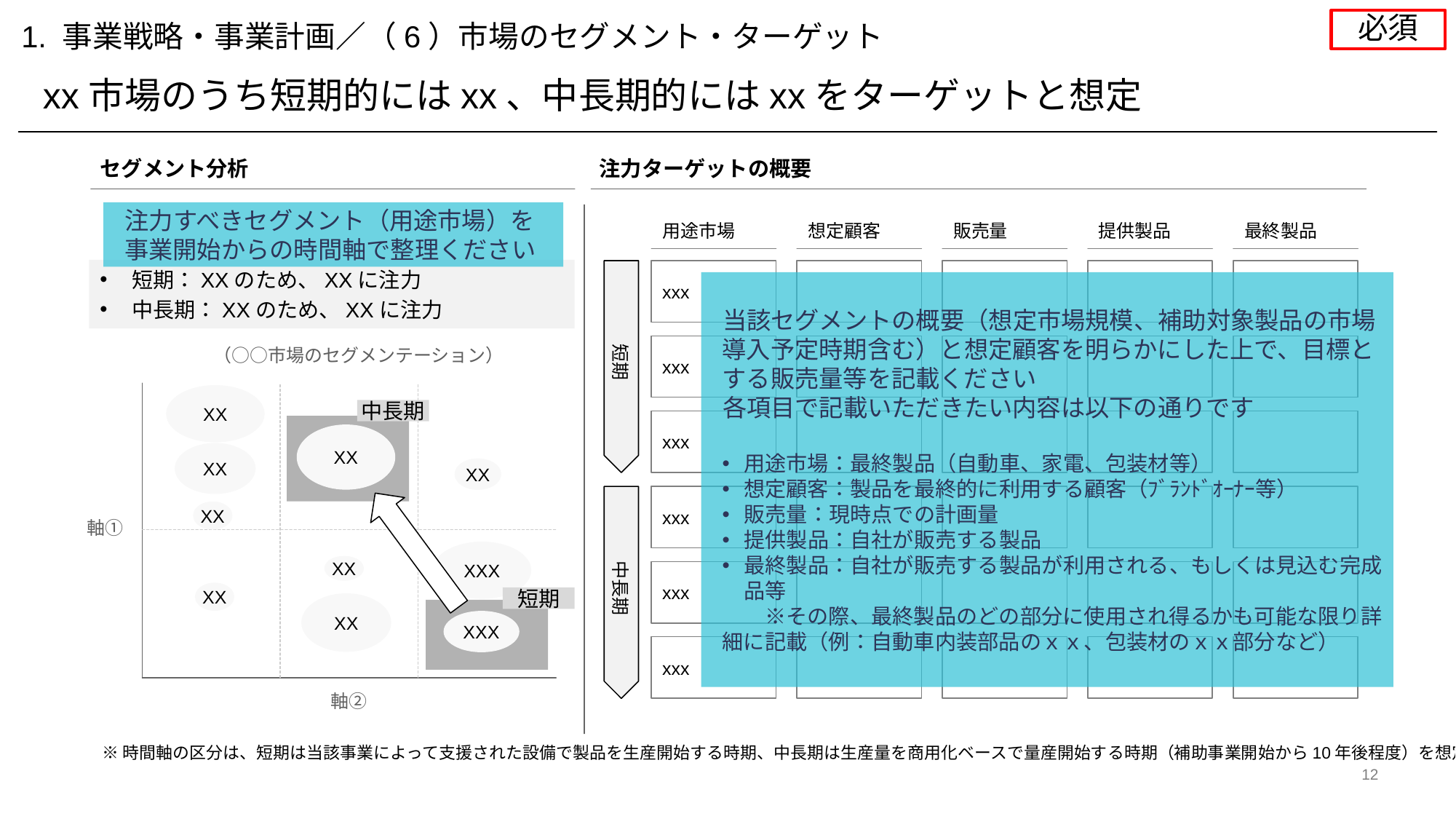

必須
1. 事業戦略・事業計画／（6）市場のセグメント・ターゲット
xx市場のうち短期的にはxx、中長期的にはxxをターゲットと想定
セグメント分析
注力ターゲットの概要
注力すべきセグメント（用途市場）を事業開始からの時間軸で整理ください
用途市場
xxx
xxx
xxx
xxx
xxx
xxx
想定顧客

販売量

提供製品

最終製品

短期：XXのため、XXに注力
中長期：XXのため、XXに注力
当該セグメントの概要（想定市場規模、補助対象製品の市場導入予定時期含む）と想定顧客を明らかにした上で、目標とする販売量等を記載ください
各項目で記載いただきたい内容は以下の通りです
用途市場：最終製品（自動車、家電、包装材等）
想定顧客：製品を最終的に利用する顧客（ﾌﾞﾗﾝﾄﾞｵｰﾅｰ等）
販売量：現時点での計画量
提供製品：自社が販売する製品
最終製品：自社が販売する製品が利用される、もしくは見込む完成品等
　　※その際、最終製品のどの部分に使用され得るかも可能な限り詳細に記載（例：自動車内装部品のｘｘ、包装材のｘｘ部分など）
（○○市場のセグメンテーション）

XX
中長期

XX
XX
XX
XX
軸①

XXX
XX
XX
短期
XX

XXX
軸②
短期
中長期
※時間軸の区分は、短期は当該事業によって支援された設備で製品を生産開始する時期、中長期は生産量を商用化ベースで量産開始する時期（補助事業開始から10年後程度）を想定